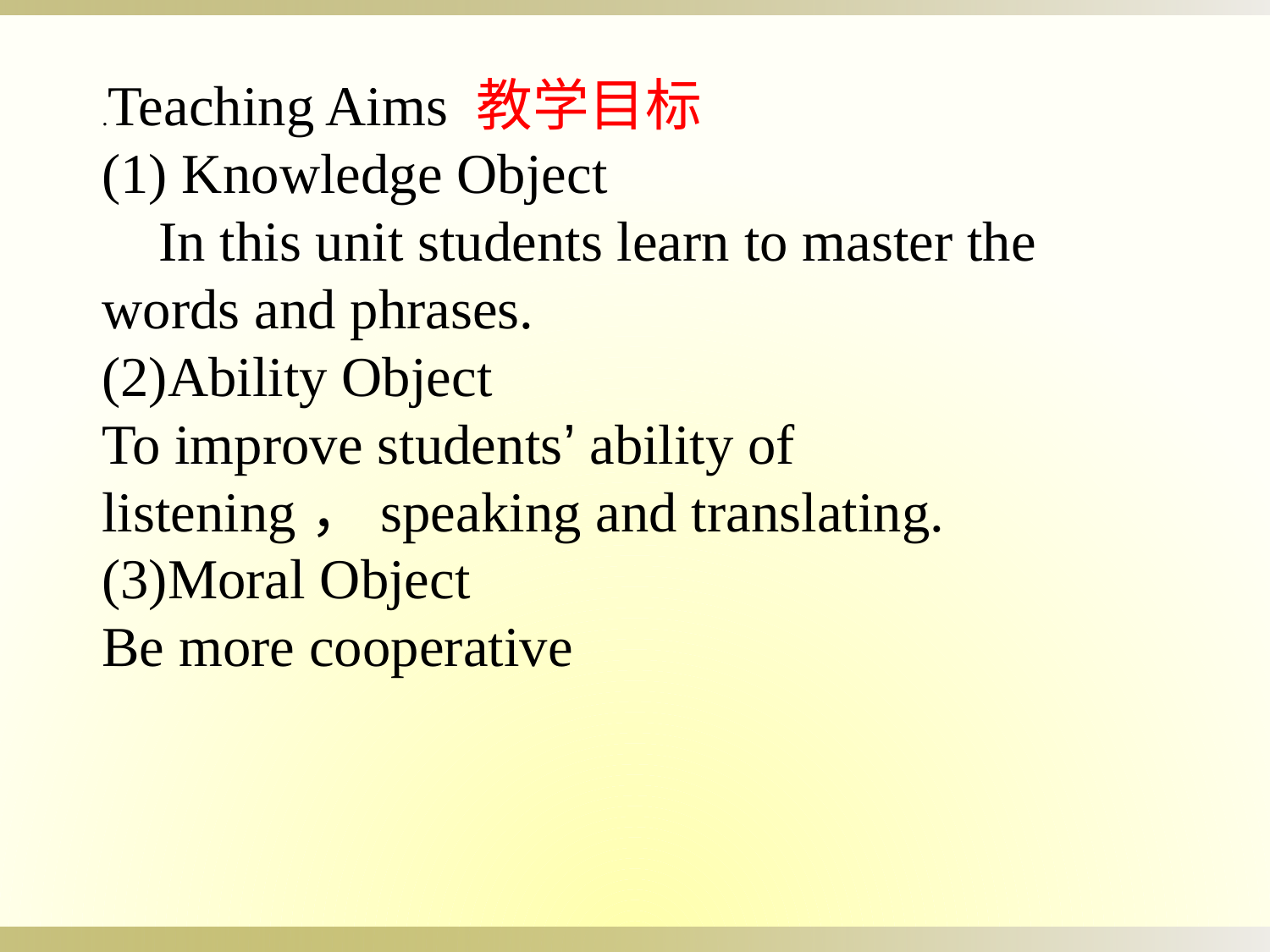

.Teaching Aims 教学目标
(1) Knowledge Object
    In this unit students learn to master the words and phrases.
(2)Ability Object
To improve students’ ability of listening，speaking and translating.
(3)Moral Object
Be more cooperative